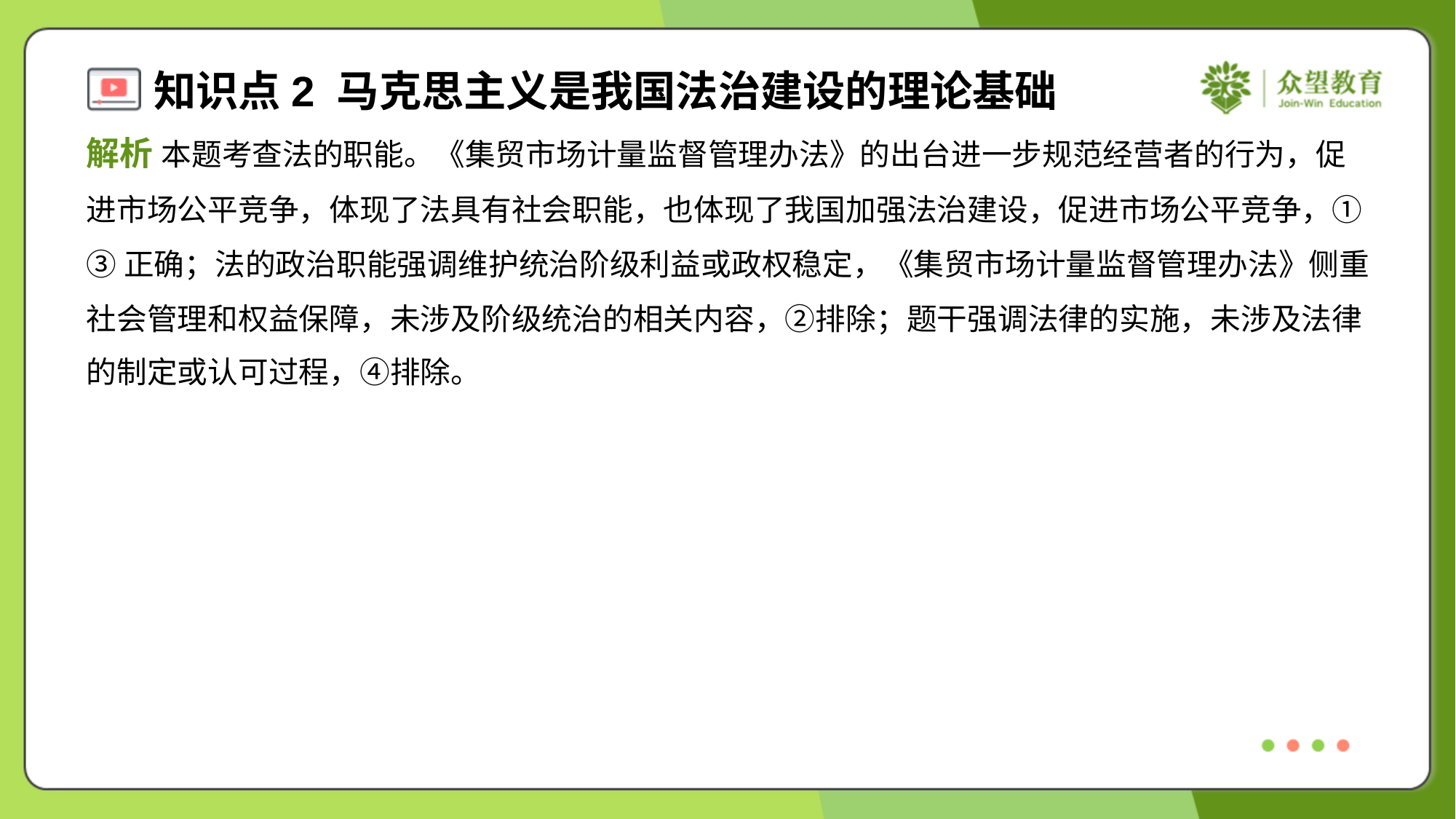

解析 本题考查法的职能。《集贸市场计量监督管理办法》的出台进一步规范经营者的行为，促
进市场公平竞争，体现了法具有社会职能，也体现了我国加强法治建设，促进市场公平竞争，①
③正确；法的政治职能强调维护统治阶级利益或政权稳定，《集贸市场计量监督管理办法》侧重
社会管理和权益保障，未涉及阶级统治的相关内容，②排除；题干强调法律的实施，未涉及法律
的制定或认可过程，④排除。